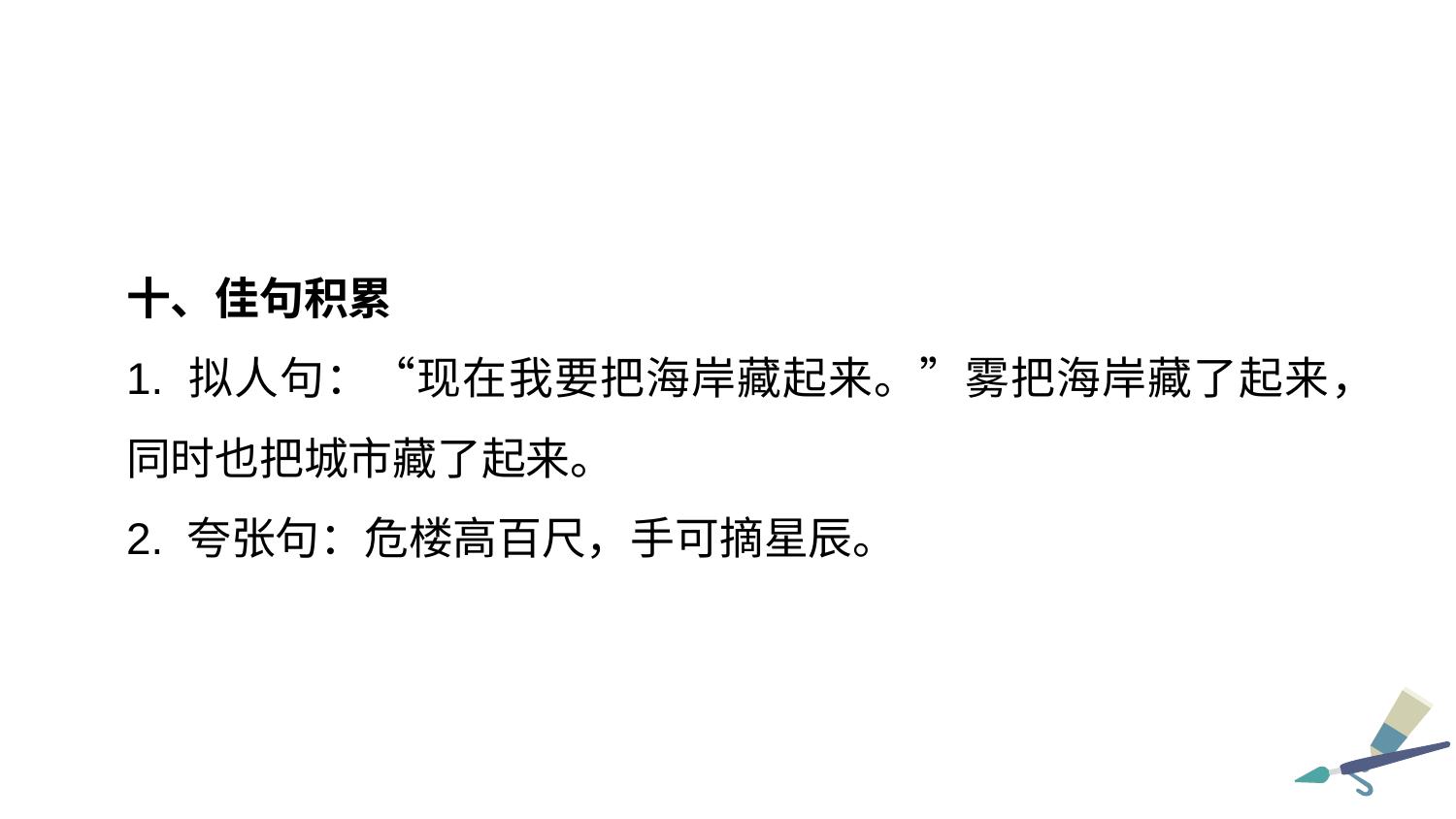

十、佳句积累
1. 拟人句：“现在我要把海岸藏起来。”雾把海岸藏了起来，同时也把城市藏了起来。
2. 夸张句：危楼高百尺，手可摘星辰。